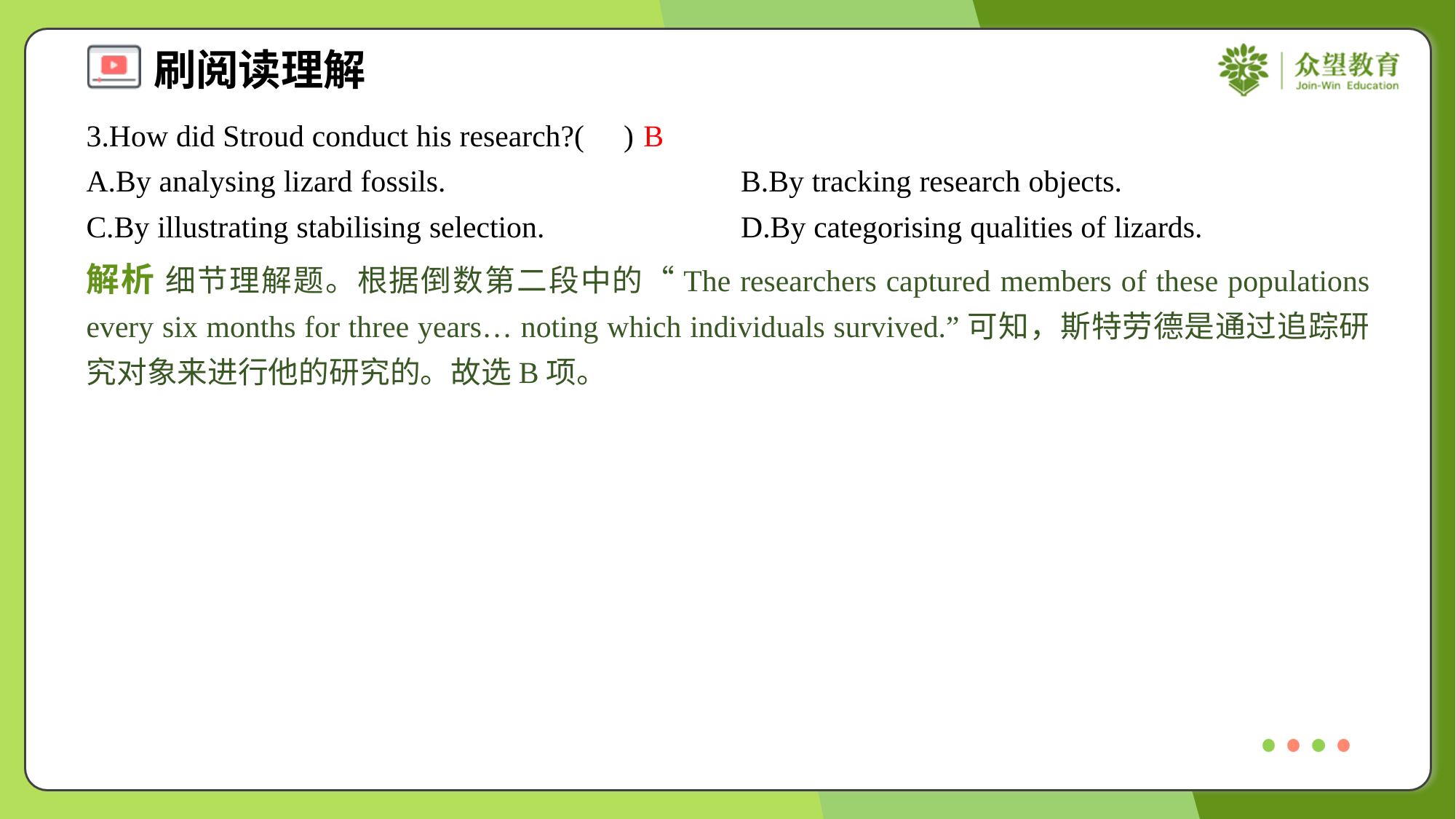

3.How did Stroud conduct his research?(     )
B
A.By analysing lizard fossils.	B.By tracking research objects.
C.By illustrating stabilising selection.	D.By categorising qualities of lizards.
解析 细节理解题。根据倒数第二段中的“The researchers captured members of these populations every six months for three years… noting which individuals survived.”可知，斯特劳德是通过追踪研究对象来进行他的研究的。故选B项。